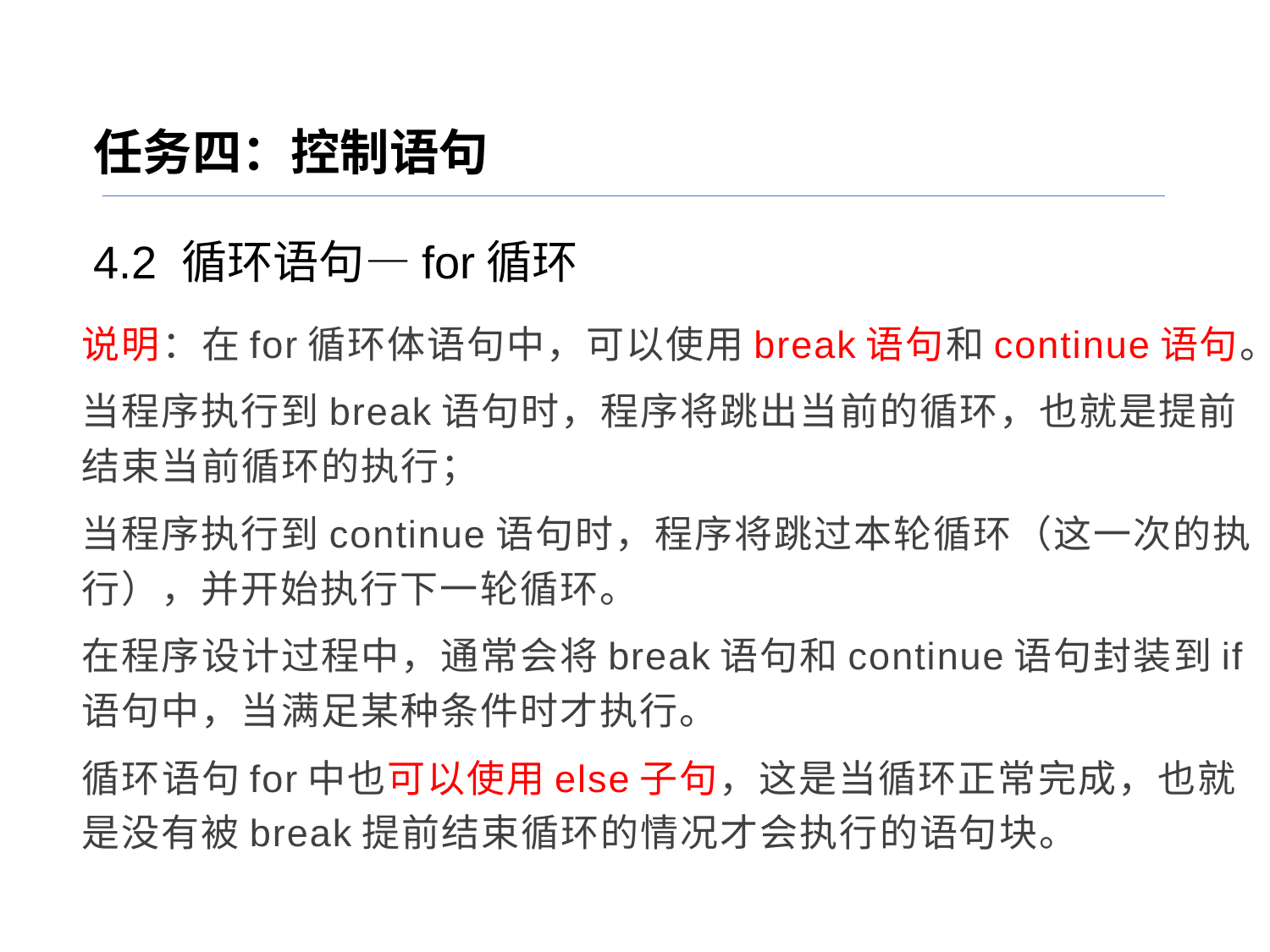

任务四：控制语句
4.2 循环语句—for循环
说明：在for循环体语句中，可以使用break语句和continue语句。
当程序执行到break语句时，程序将跳出当前的循环，也就是提前结束当前循环的执行；
当程序执行到continue语句时，程序将跳过本轮循环（这一次的执行），并开始执行下一轮循环。
在程序设计过程中，通常会将break语句和continue语句封装到if语句中，当满足某种条件时才执行。
循环语句for中也可以使用else子句，这是当循环正常完成，也就是没有被break提前结束循环的情况才会执行的语句块。